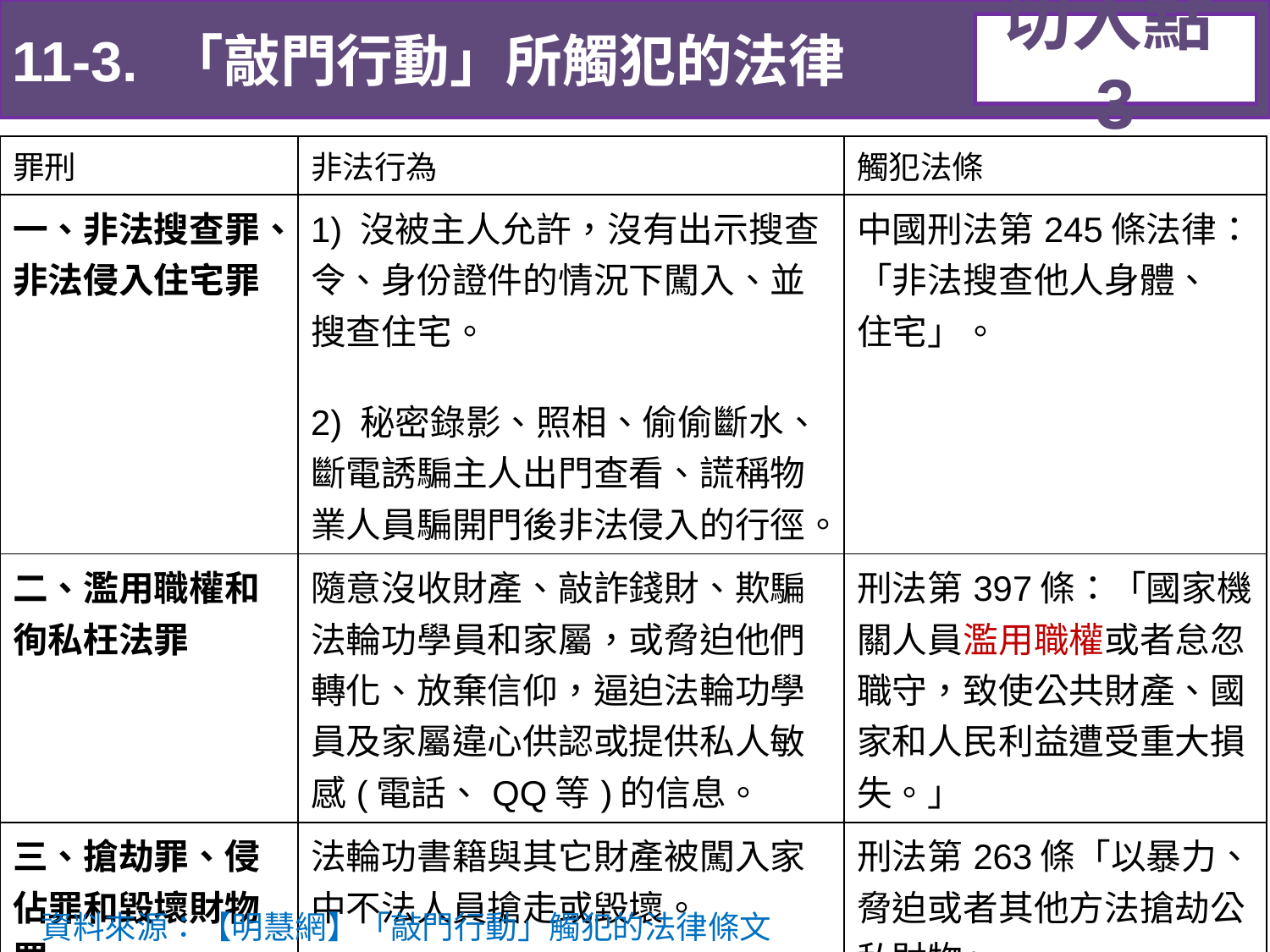

11-3. 「敲門行動」所觸犯的法律
切入點3
| 罪刑 | 非法行為 | 觸犯法條 |
| --- | --- | --- |
| 一、非法搜查罪、 非法侵入住宅罪 | 1) 沒被主人允許，沒有出示搜查令、身份證件的情況下闖入、並搜查住宅。 2) 秘密錄影、照相、偷偷斷水、斷電誘騙主人出門查看、謊稱物業人員騙開門後非法侵入的行徑。 | 中國刑法第245條法律： 「非法搜查他人身體、 住宅」。 |
| 二、濫用職權和 徇私枉法罪 | 隨意沒收財產、敲詐錢財、欺騙法輪功學員和家屬，或脅迫他們轉化、放棄信仰，逼迫法輪功學員及家屬違心供認或提供私人敏感(電話、QQ等)的信息。 | 刑法第397條：「國家機關人員濫用職權或者怠忽職守，致使公共財產、國家和人民利益遭受重大損失。」 |
| 三、搶劫罪、侵佔罪和毀壞財物罪 | 法輪功書籍與其它財產被闖入家中不法人員搶走或毀壞。 | 刑法第263條「以暴力、脅迫或者其他方法搶劫公私財物」 |
資料來源：【明慧網】「敲門行動」觸犯的法律條文